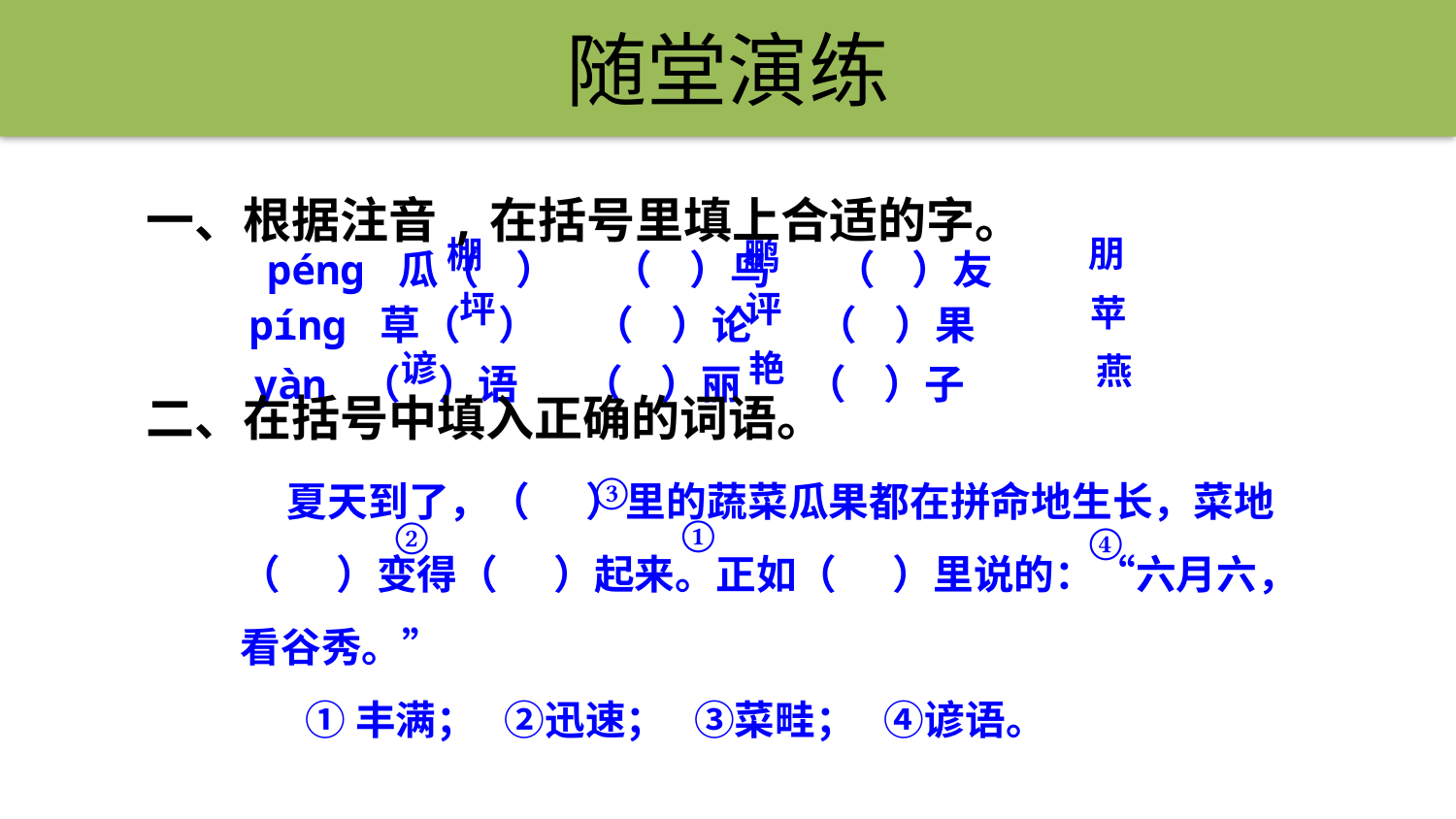

随堂演练

一、根据注音,在括号里填上合适的字。
     péng 瓜（    ）      （    ）鸟       （    ）友
朋
棚
鹏
píng 草（    ）      （    ）论       （    ）果
坪
评
苹
yàn （    ）语       （    ）丽       （    ）子
谚
艳
燕
二、在括号中填入正确的词语。
③
    夏天到了，（      ）里的蔬菜瓜果都在拼命地生长，菜地（      ）变得（      ）起来。正如（      ）里说的：“六月六，看谷秀。”
       ①丰满；   ②迅速；   ③菜畦；   ④谚语。
①
②
④